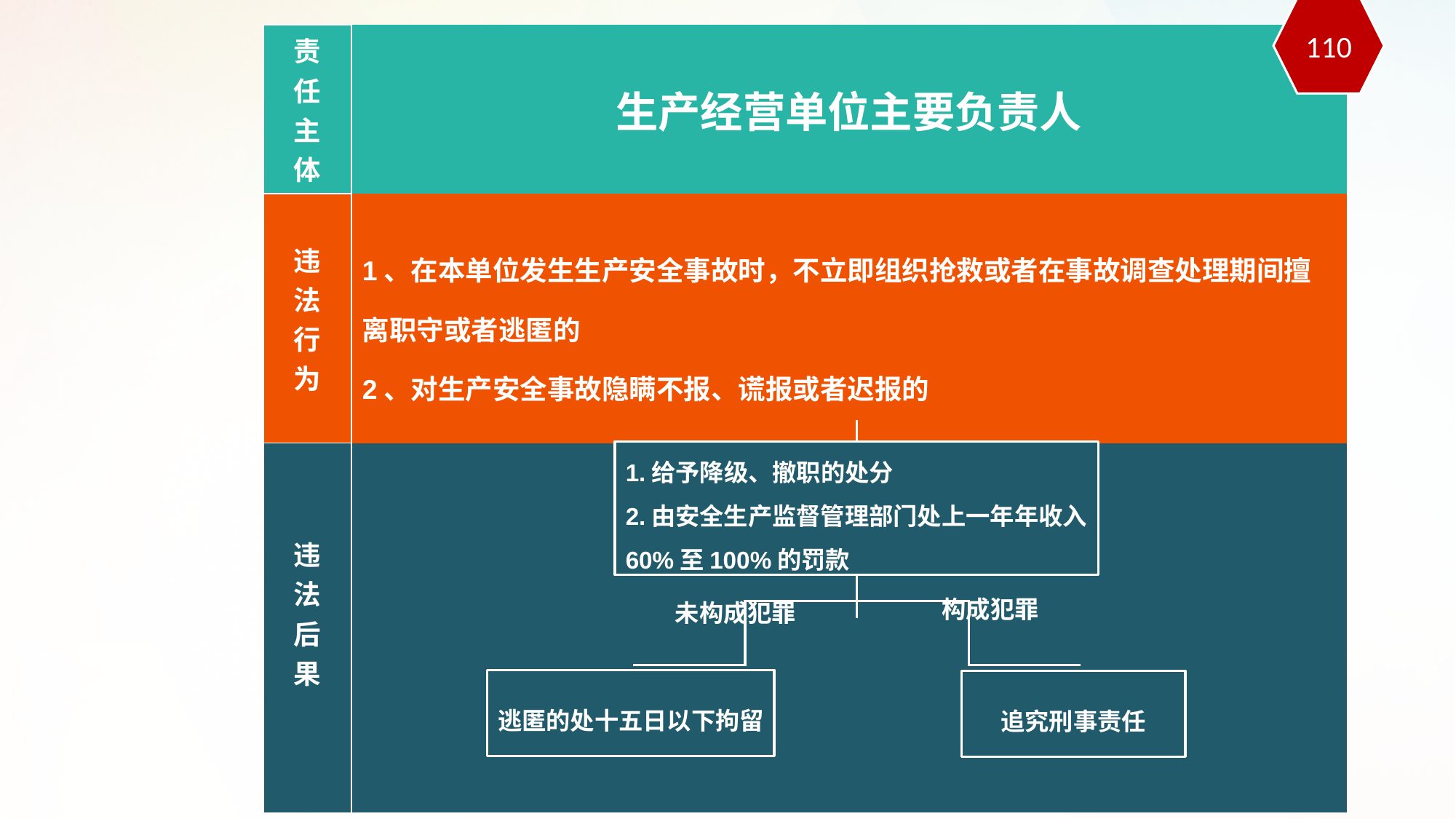

110
| 责 任 主 体 | 生产经营单位主要负责人 |
| --- | --- |
| 违 法 行 为 | 1、在本单位发生生产安全事故时，不立即组织抢救或者在事故调查处理期间擅离职守或者逃匿的 2、对生产安全事故隐瞒不报、谎报或者迟报的 |
| 违 法 后 果 |  |
1.给予降级、撤职的处分
2.由安全生产监督管理部门处上一年年收入
60%至100%的罚款
构成犯罪
未构成犯罪
逃匿的处十五日以下拘留
追究刑事责任